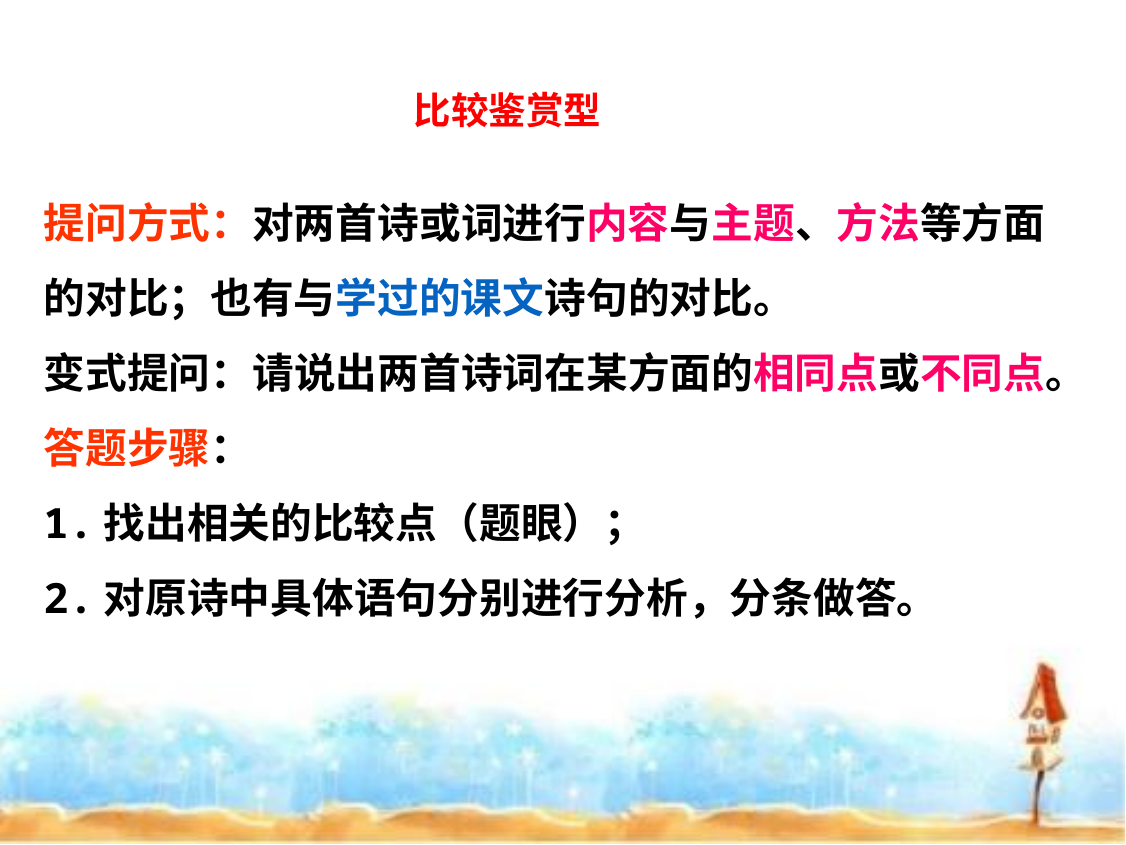

比较鉴赏型
提问方式：对两首诗或词进行内容与主题、方法等方面的对比；也有与学过的课文诗句的对比。
变式提问：请说出两首诗词在某方面的相同点或不同点。
答题步骤：
1.找出相关的比较点（题眼）；
2.对原诗中具体语句分别进行分析，分条做答。